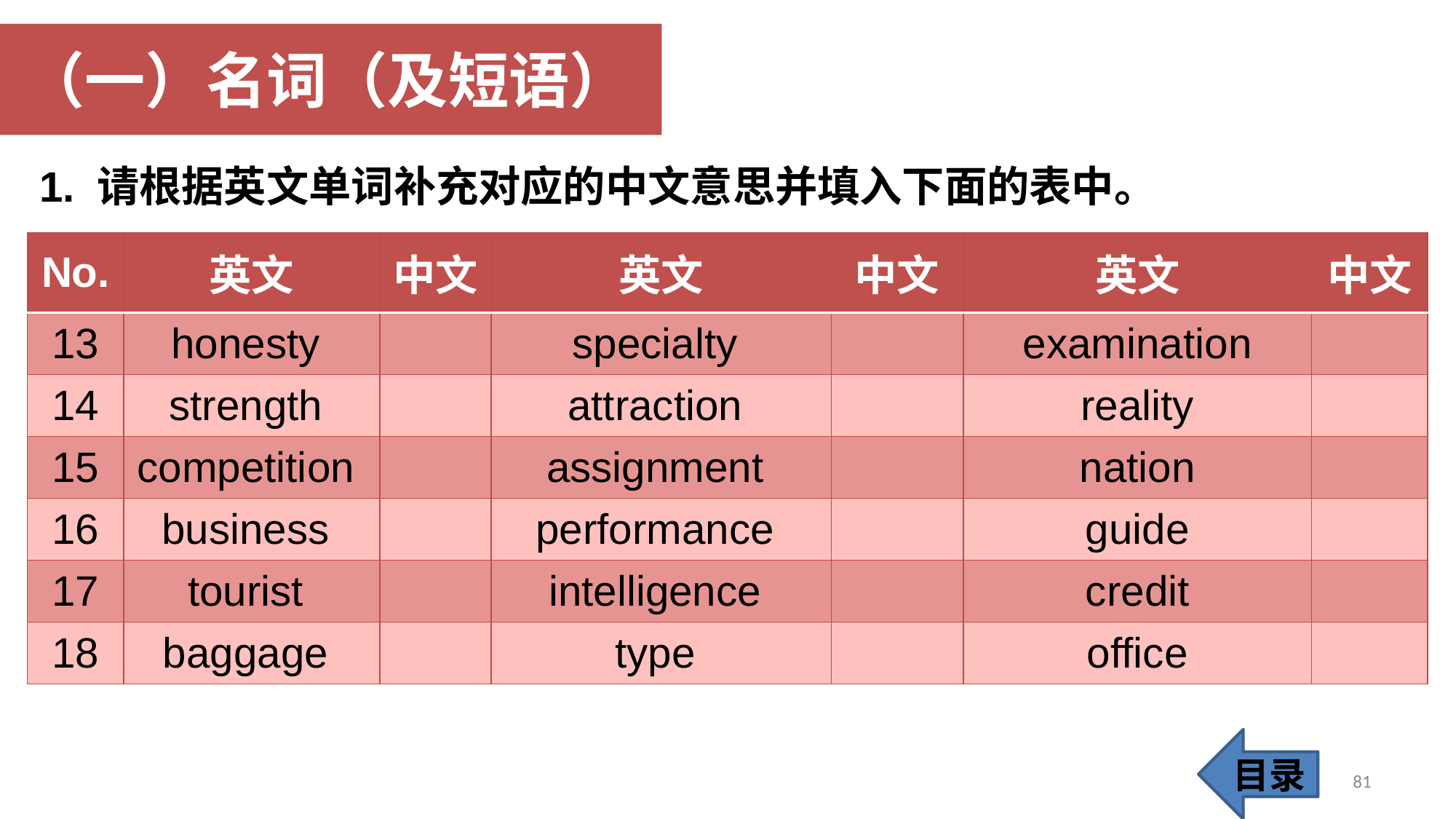

（一）名词（及短语）
1. 请根据英文单词补充对应的中文意思并填入下面的表中。
| No. | 英文 | 中文 | 英文 | 中文 | 英文 | 中文 |
| --- | --- | --- | --- | --- | --- | --- |
| 13 | honesty |  | specialty |  | examination |  |
| 14 | strength |  | attraction |  | reality |  |
| 15 | competition |  | assignment |  | nation |  |
| 16 | business |  | performance |  | guide |  |
| 17 | tourist |  | intelligence |  | credit |  |
| 18 | baggage |  | type |  | office |  |
目录
81